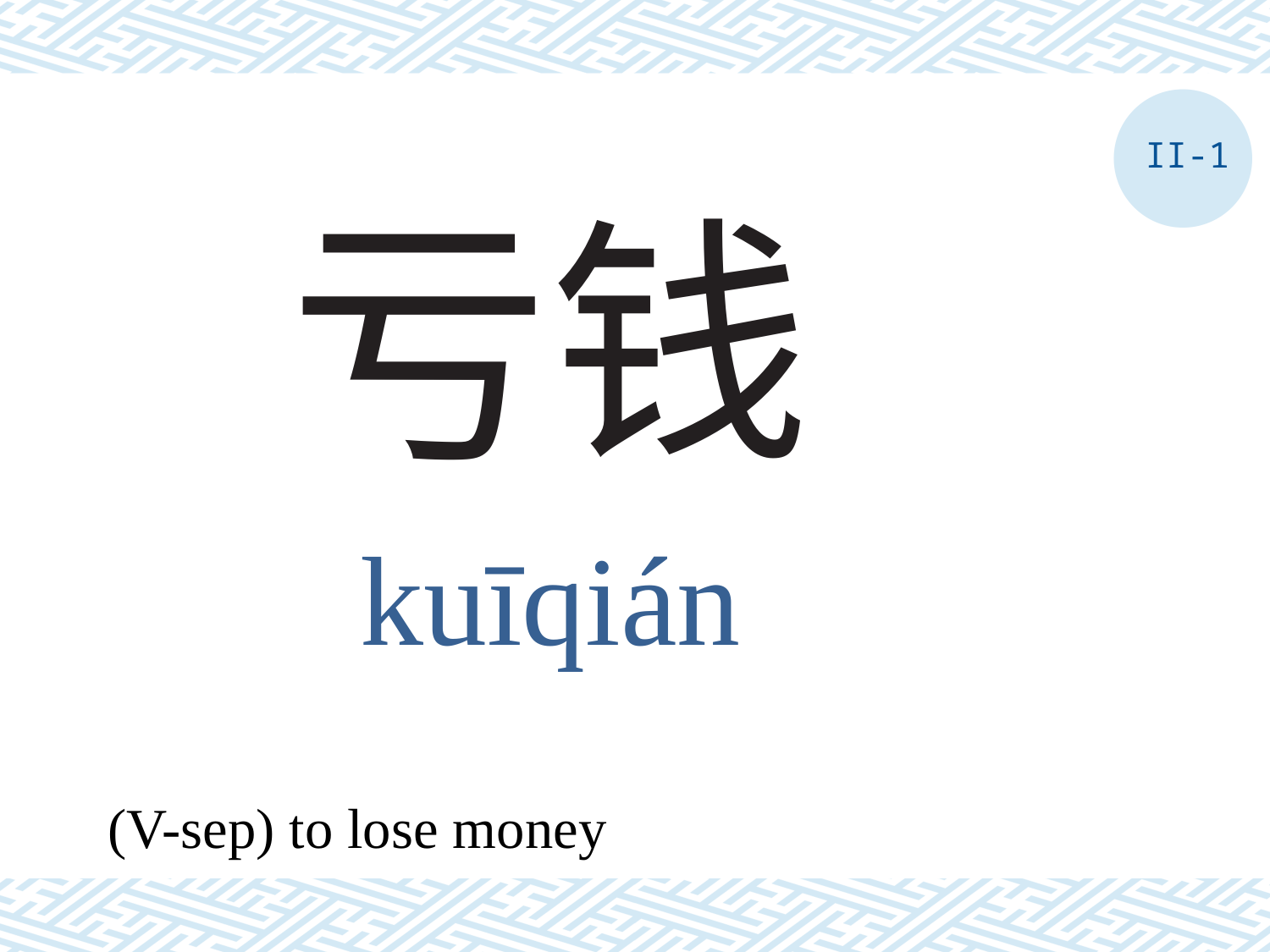

II-1

# 亏钱
kuīqián
(V-sep) to lose money